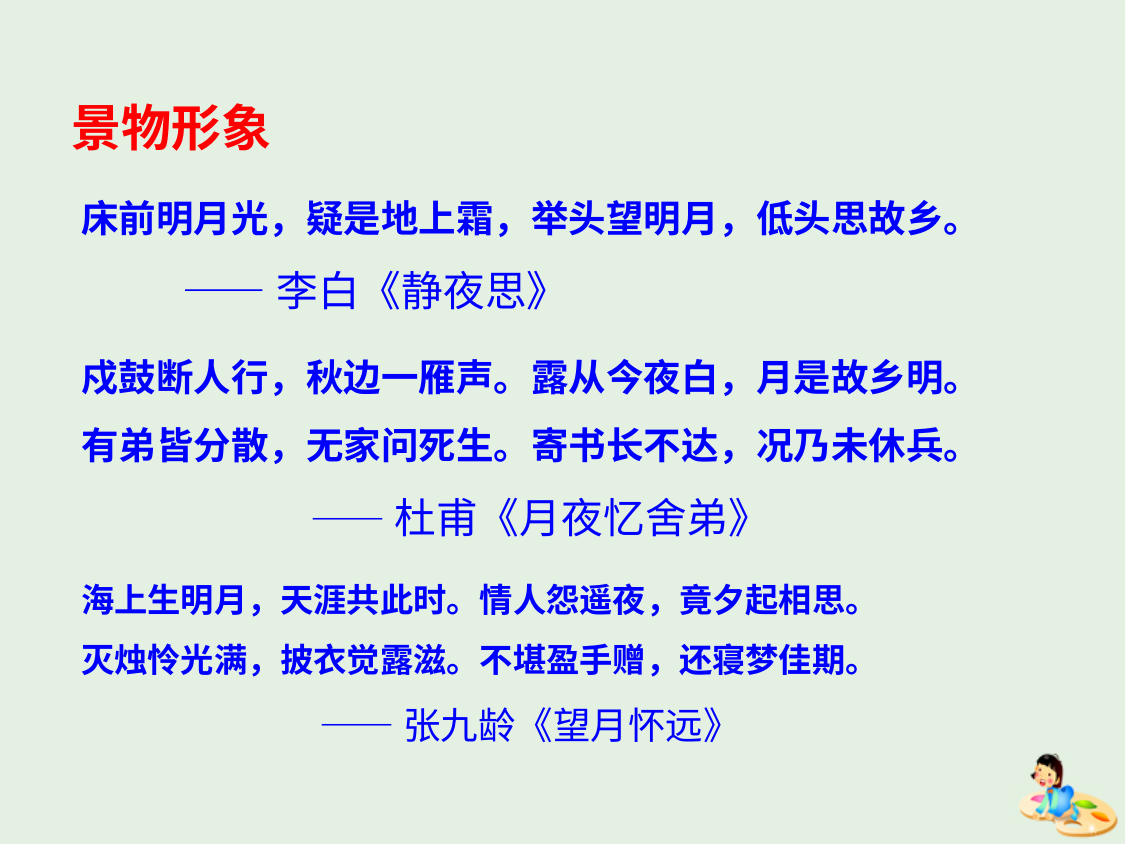

景物形象
床前明月光，疑是地上霜，举头望明月，低头思故乡。
           ——李白《静夜思》
戍鼓断人行，秋边一雁声。露从今夜白，月是故乡明。
有弟皆分散，无家问死生。寄书长不达，况乃未休兵。
                           ——杜甫《月夜忆舍弟》
海上生明月，天涯共此时。情人怨遥夜，竟夕起相思。
灭烛怜光满，披衣觉露滋。不堪盈手赠，还寝梦佳期。
                            ——张九龄《望月怀远》